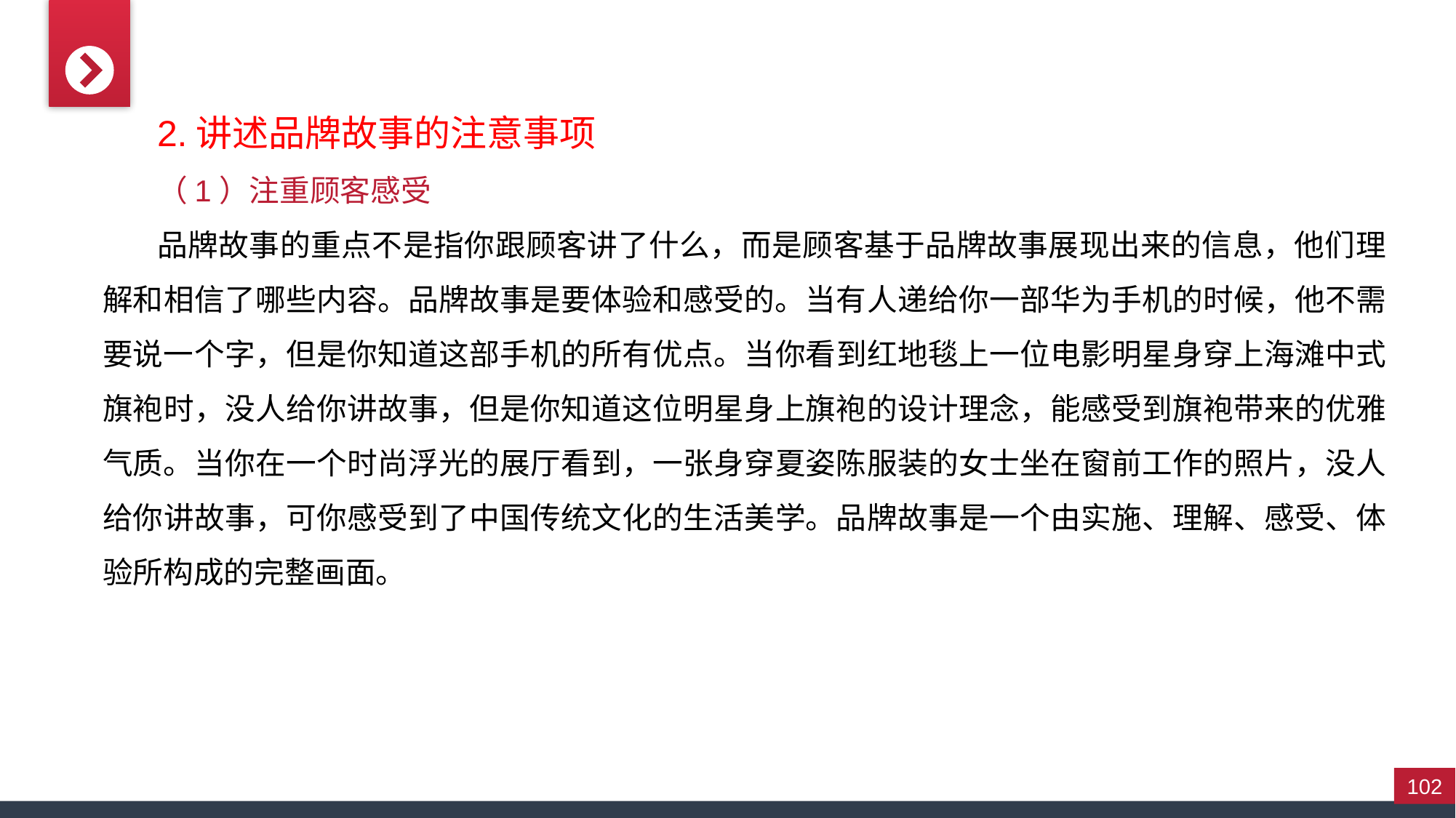

2.讲述品牌故事的注意事项
（1）注重顾客感受
品牌故事的重点不是指你跟顾客讲了什么，而是顾客基于品牌故事展现出来的信息，他们理解和相信了哪些内容。品牌故事是要体验和感受的。当有人递给你一部华为手机的时候，他不需要说一个字，但是你知道这部手机的所有优点。当你看到红地毯上一位电影明星身穿上海滩中式旗袍时，没人给你讲故事，但是你知道这位明星身上旗袍的设计理念，能感受到旗袍带来的优雅气质。当你在一个时尚浮光的展厅看到，一张身穿夏姿陈服装的女士坐在窗前工作的照片，没人给你讲故事，可你感受到了中国传统文化的生活美学。品牌故事是一个由实施、理解、感受、体验所构成的完整画面。